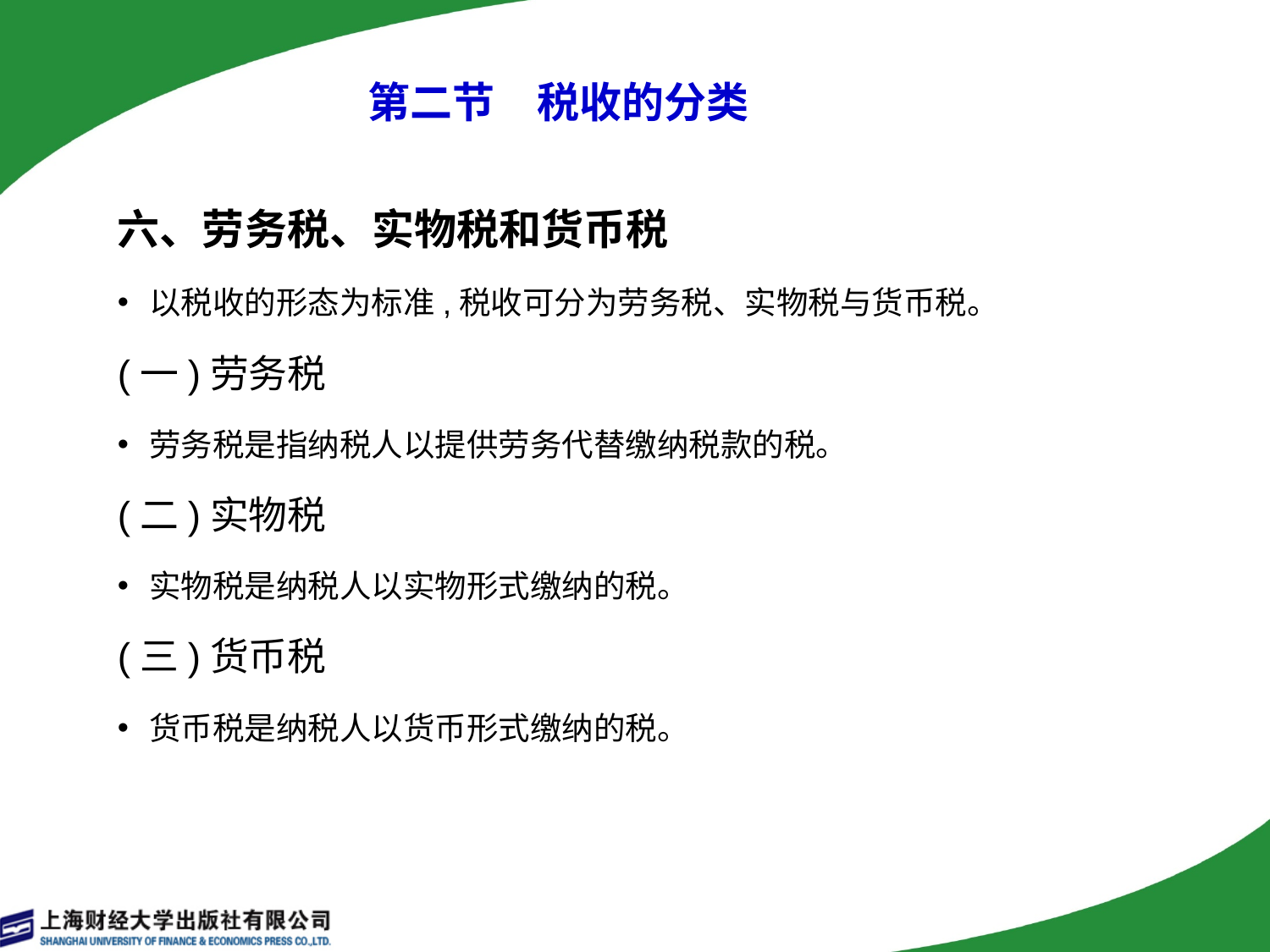

# 第二节　税收的分类
六、劳务税、实物税和货币税
以税收的形态为标准,税收可分为劳务税、实物税与货币税。
(一)劳务税
劳务税是指纳税人以提供劳务代替缴纳税款的税。
(二)实物税
实物税是纳税人以实物形式缴纳的税。
(三)货币税
货币税是纳税人以货币形式缴纳的税。